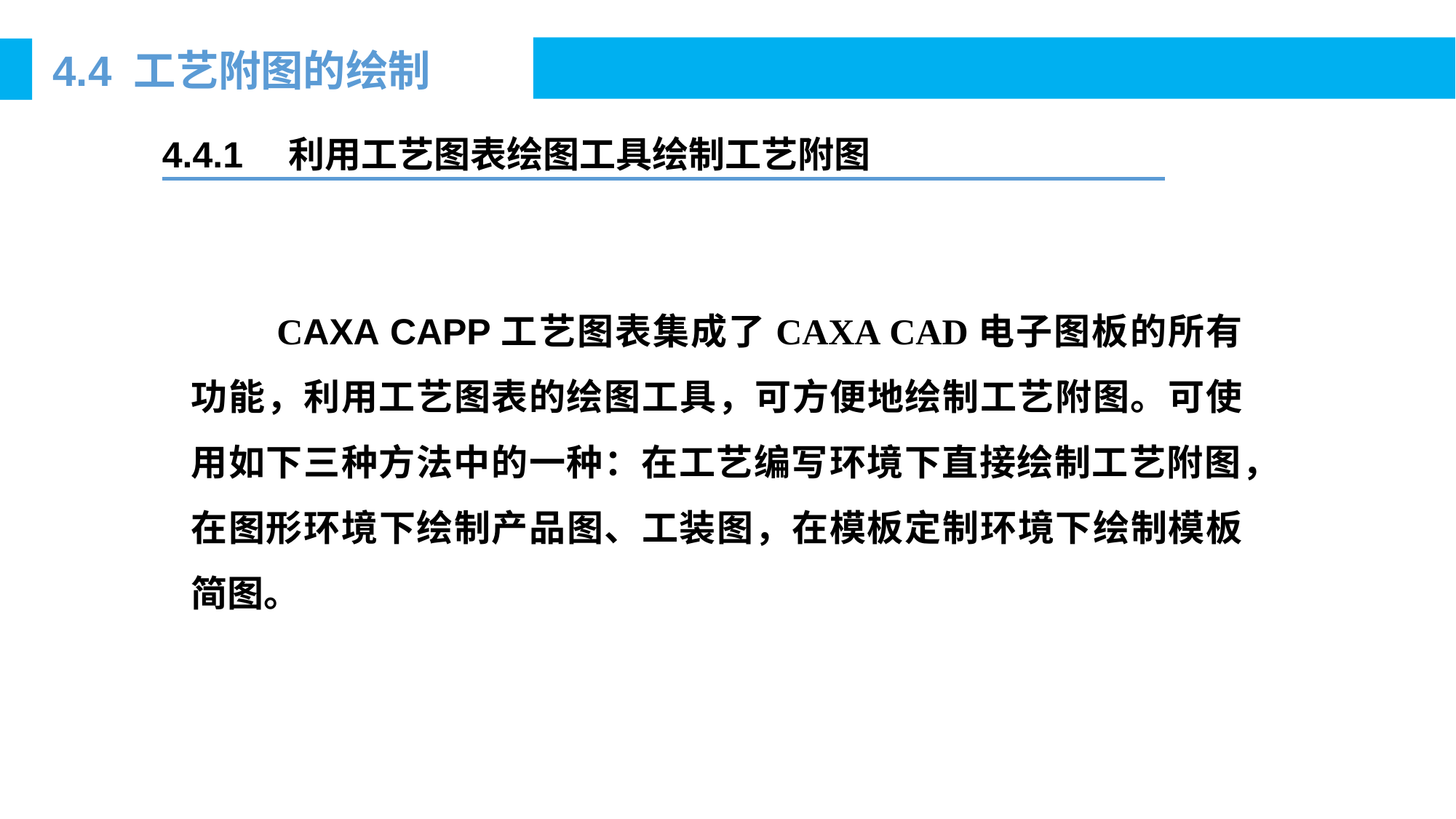

4.4 工艺附图的绘制
4.4.1　利用工艺图表绘图工具绘制工艺附图
     CAXA CAPP工艺图表集成了CAXA CAD电子图板的所有功能，利用工艺图表的绘图工具，可方便地绘制工艺附图。可使用如下三种方法中的一种：在工艺编写环境下直接绘制工艺附图，在图形环境下绘制产品图、工装图，在模板定制环境下绘制模板简图。